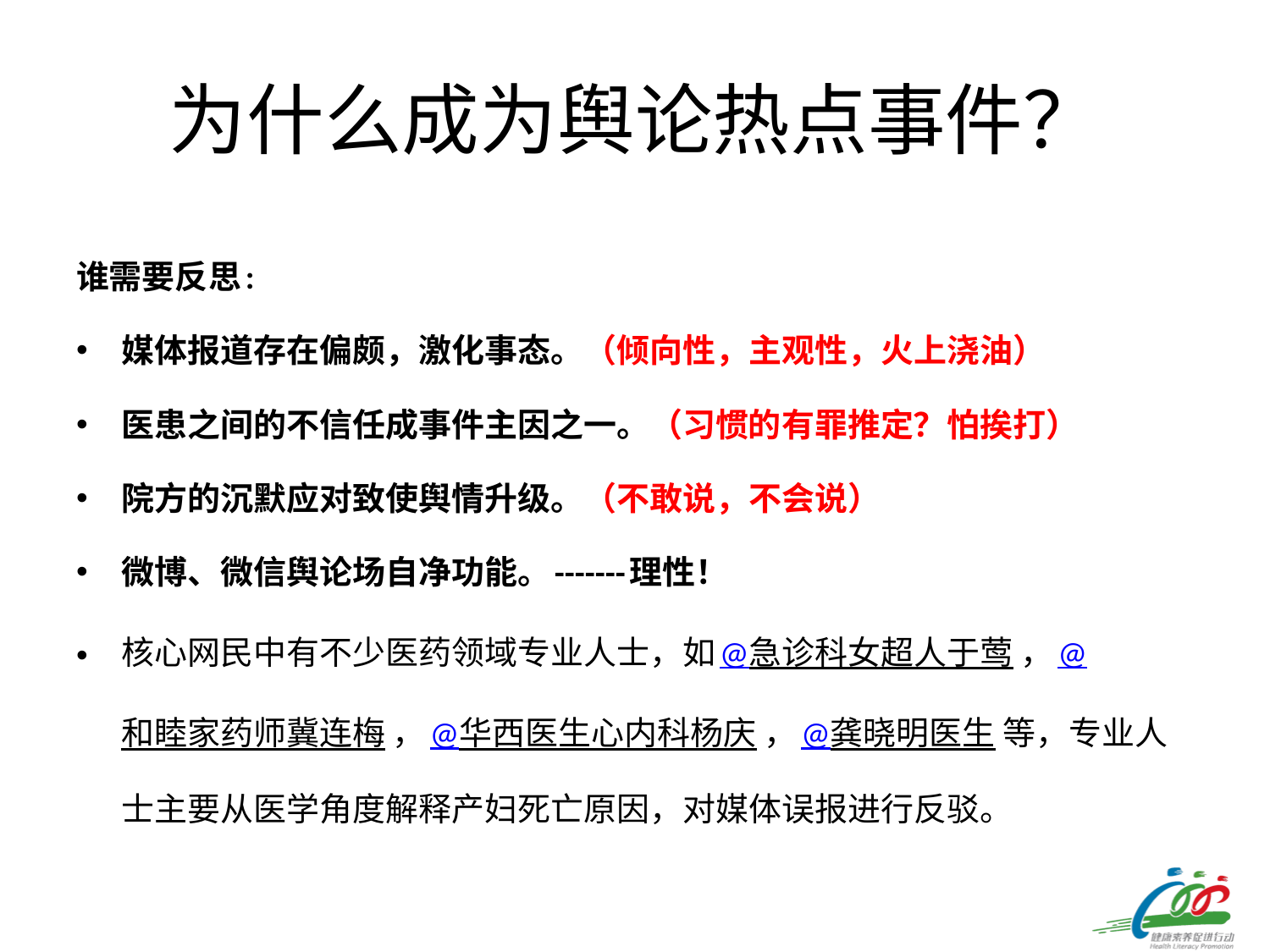

# 为什么成为舆论热点事件？
谁需要反思:
媒体报道存在偏颇，激化事态。（倾向性，主观性，火上浇油）
医患之间的不信任成事件主因之一。（习惯的有罪推定？怕挨打）
院方的沉默应对致使舆情升级。（不敢说，不会说）
微博、微信舆论场自净功能。-------理性！
核心网民中有不少医药领域专业人士，如@急诊科女超人于莺 ，@和睦家药师冀连梅 ，@华西医生心内科杨庆 ，@龚晓明医生 等，专业人士主要从医学角度解释产妇死亡原因，对媒体误报进行反驳。